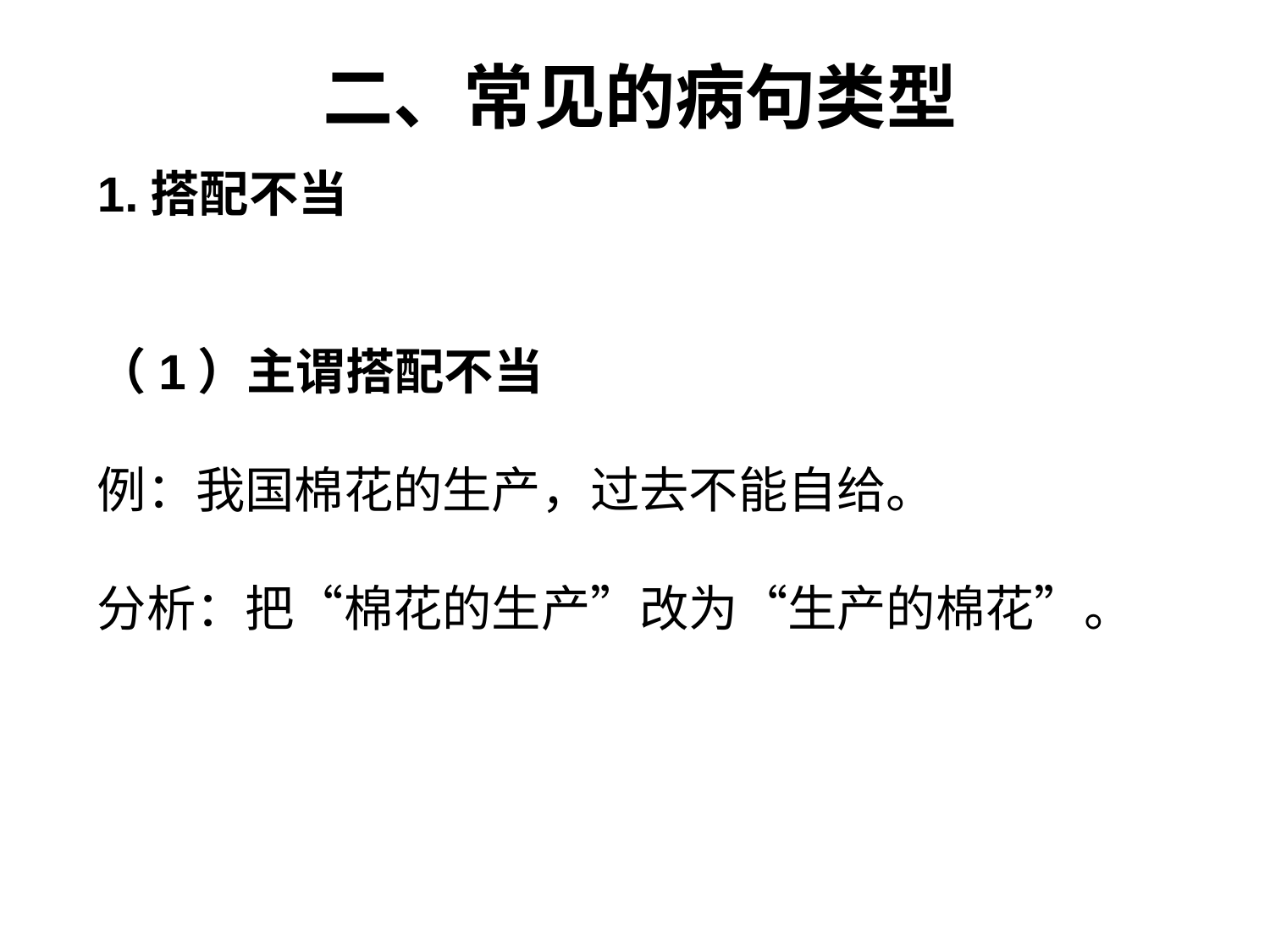

二、常见的病句类型

1.搭配不当

（1）主谓搭配不当

例：我国棉花的生产，过去不能自给。

分析：把“棉花的生产”改为“生产的棉花”。